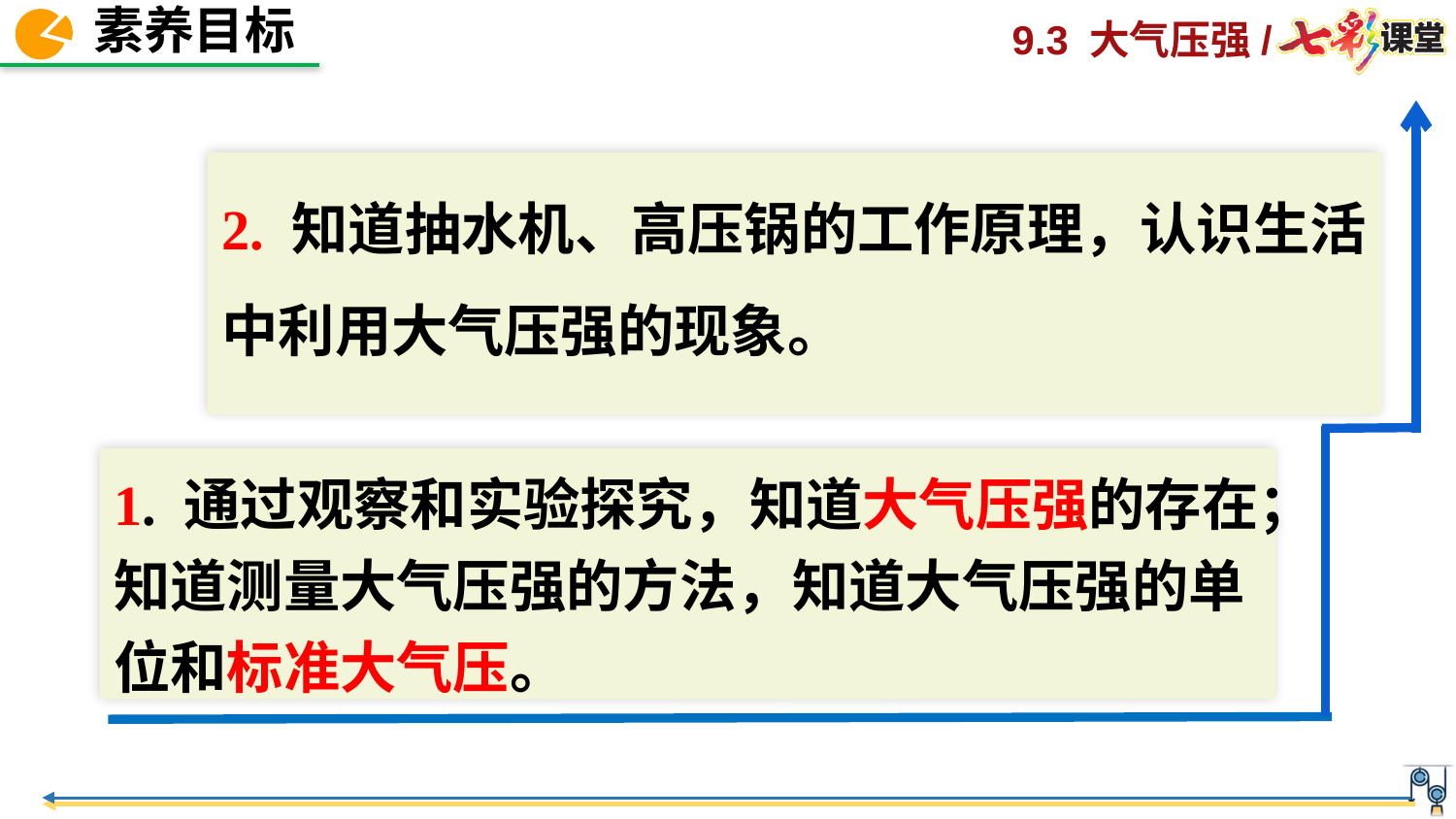

2. 知道抽水机、高压锅的工作原理，认识生活中利用大气压强的现象。

1. 通过观察和实验探究，知道大气压强的存在；知道测量大气压强的方法，知道大气压强的单位和标准大气压。